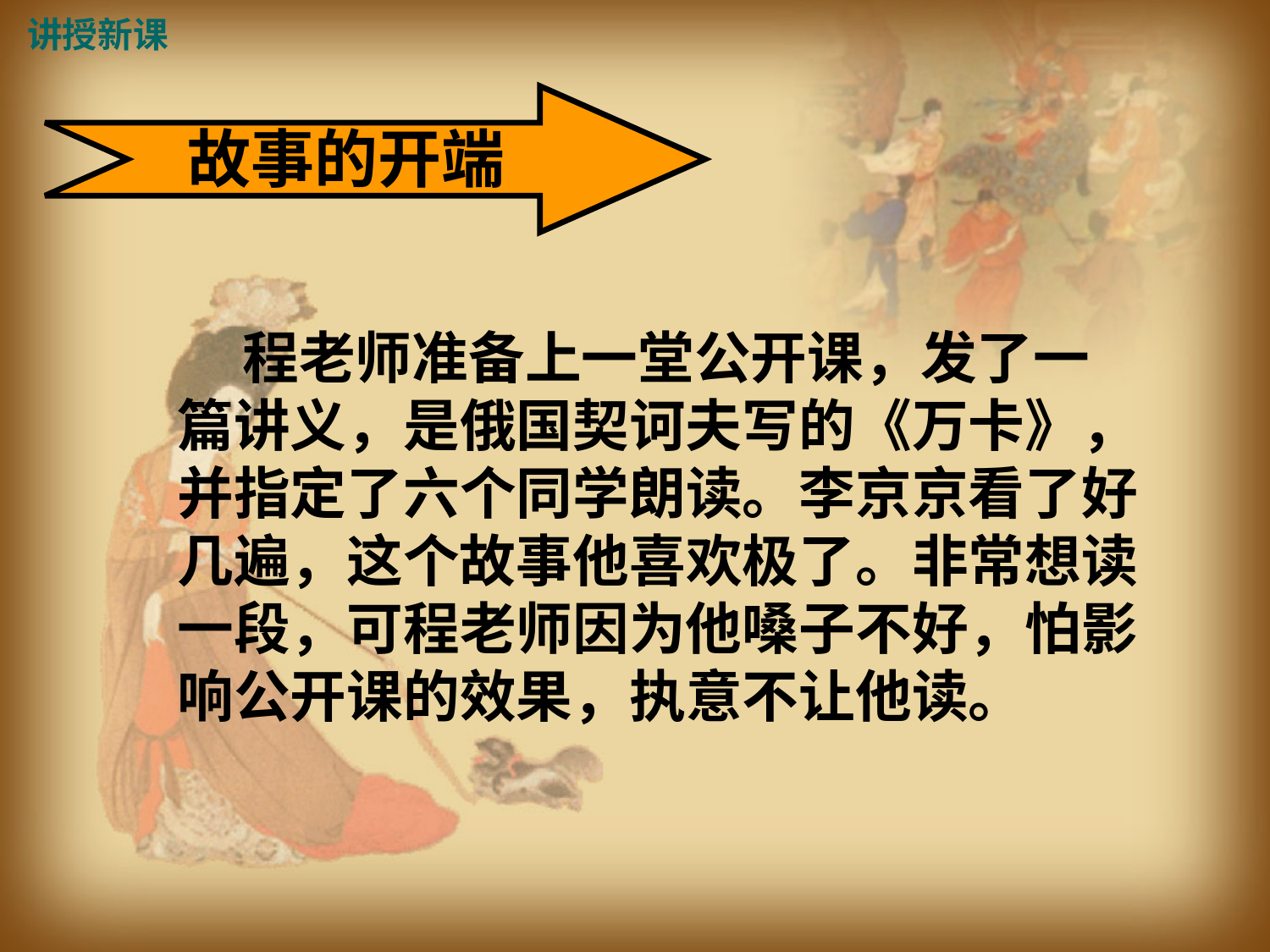

讲授新课

故事的开端
    程老师准备上一堂公开课，发了一篇讲义，是俄国契诃夫写的《万卡》，并指定了六个同学朗读。李京京看了好几遍，这个故事他喜欢极了。非常想读一段，可程老师因为他嗓子不好，怕影响公开课的效果，执意不让他读。